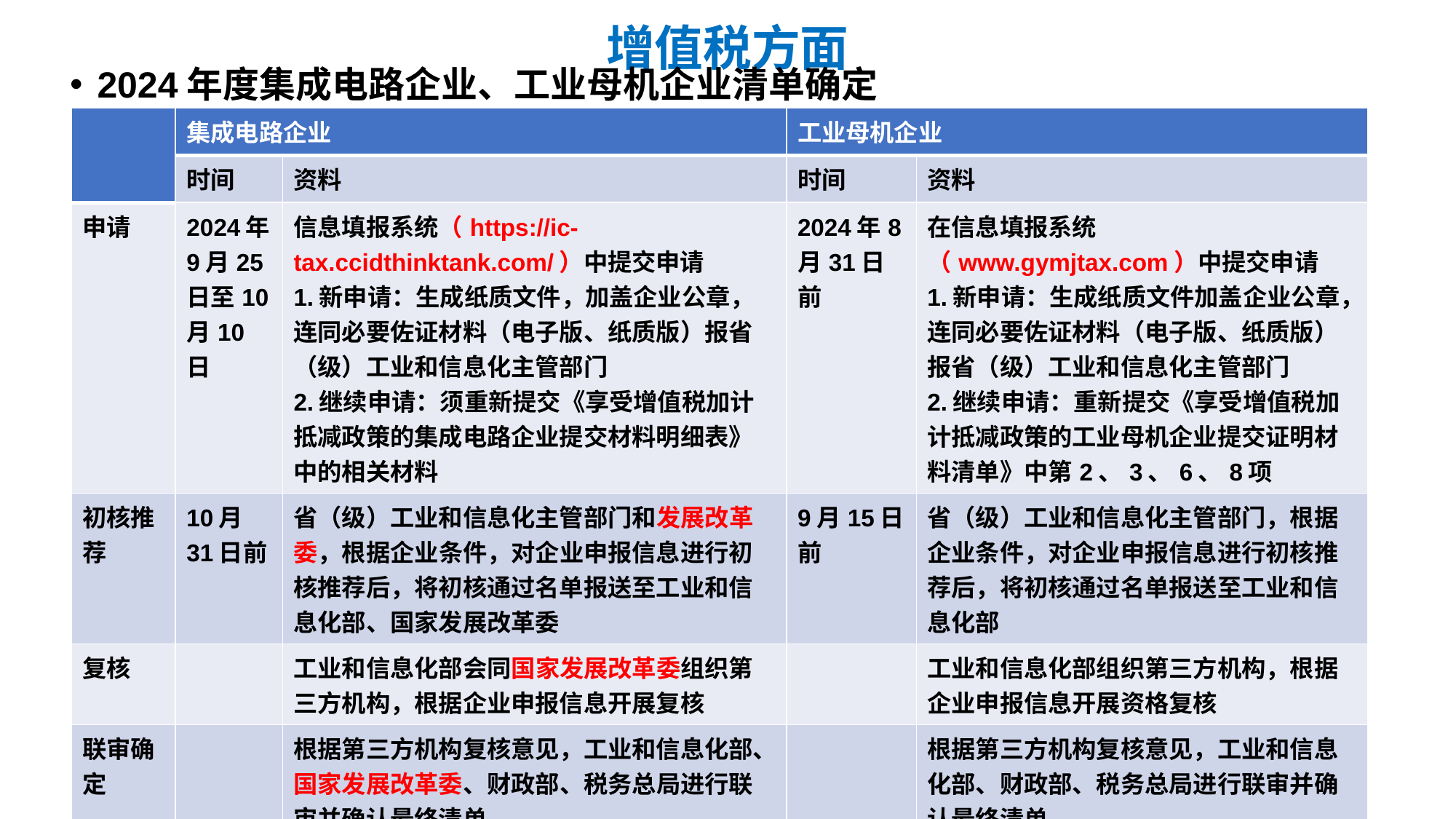

# 增值税方面
2024年度集成电路企业、工业母机企业清单确定

|  | 集成电路企业 |  | 工业母机企业 |  |
| --- | --- | --- | --- | --- |
|  | 时间 | 资料 | 时间 | 资料 |
| 申请 | 2024年9月25日至10月10日 | 信息填报系统（https://ic-tax.ccidthinktank.com/）中提交申请 1.新申请：生成纸质文件，加盖企业公章，连同必要佐证材料（电子版、纸质版）报省（级）工业和信息化主管部门 2.继续申请：须重新提交《享受增值税加计抵减政策的集成电路企业提交材料明细表》中的相关材料 | 2024年8月31日前 | 在信息填报系统（www.gymjtax.com）中提交申请 1.新申请：生成纸质文件加盖企业公章，连同必要佐证材料（电子版、纸质版）报省（级）工业和信息化主管部门 2.继续申请：重新提交《享受增值税加计抵减政策的工业母机企业提交证明材料清单》中第2、3、6、8项 |
| 初核推荐 | 10月31日前 | 省（级）工业和信息化主管部门和发展改革委，根据企业条件，对企业申报信息进行初核推荐后，将初核通过名单报送至工业和信息化部、国家发展改革委 | 9月15日前 | 省（级）工业和信息化主管部门，根据企业条件，对企业申报信息进行初核推荐后，将初核通过名单报送至工业和信息化部 |
| 复核 |  | 工业和信息化部会同国家发展改革委组织第三方机构，根据企业申报信息开展复核 |  | 工业和信息化部组织第三方机构，根据企业申报信息开展资格复核 |
| 联审确定 |  | 根据第三方机构复核意见，工业和信息化部、国家发展改革委、财政部、税务总局进行联审并确认最终清单 |  | 根据第三方机构复核意见，工业和信息化部、财政部、税务总局进行联审并确认最终清单 |
| 查询清单 | 11月30日后 | 企业可从信息填报系统中查询是否列入清单 | 10月31日后 | 企业可从信息填报系统中查询是否列入清单 |